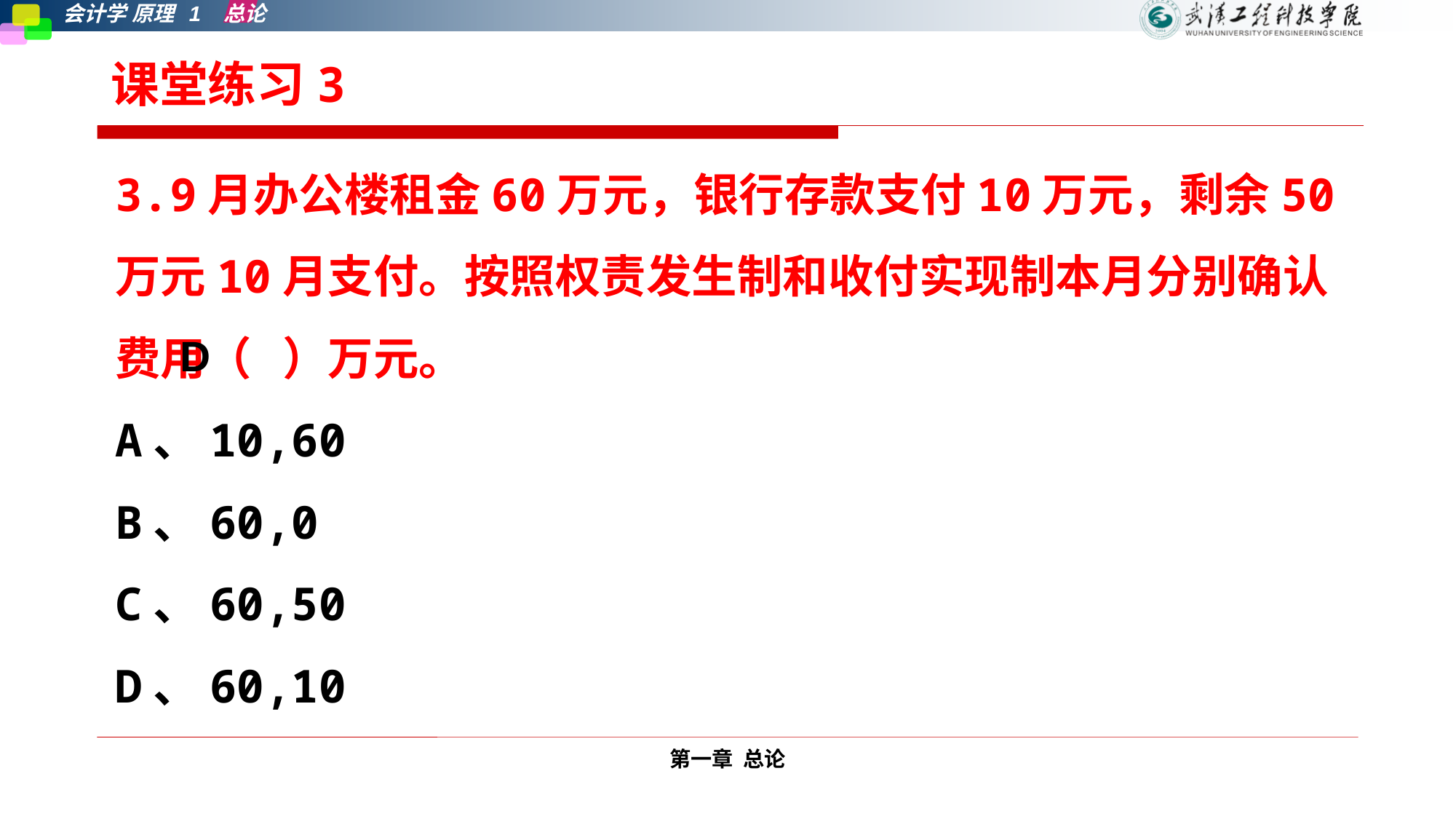

课堂练习3
3.9月办公楼租金60万元，银行存款支付10万元，剩余50万元10月支付。按照权责发生制和收付实现制本月分别确认费用（   ）万元。
A、10,60
B、60,0
C、60,50
D、60,10
D
第一章  总论